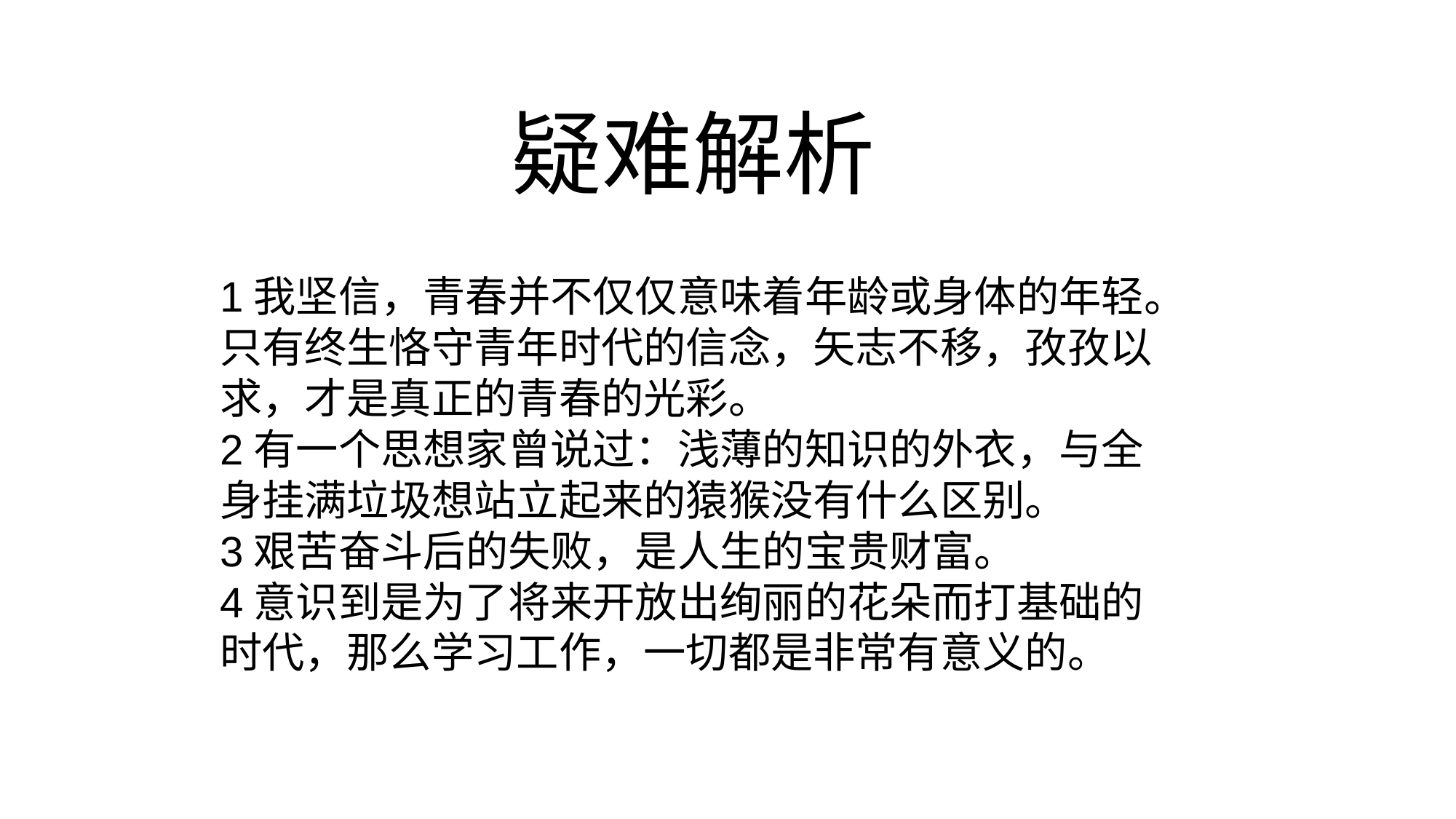

疑难解析
1我坚信，青春并不仅仅意味着年龄或身体的年轻。
只有终生恪守青年时代的信念，矢志不移，孜孜以
求，才是真正的青春的光彩。
2有一个思想家曾说过：浅薄的知识的外衣，与全身挂满垃圾想站立起来的猿猴没有什么区别。
3艰苦奋斗后的失败，是人生的宝贵财富。
4意识到是为了将来开放出绚丽的花朵而打基础的时代，那么学习工作，一切都是非常有意义的。